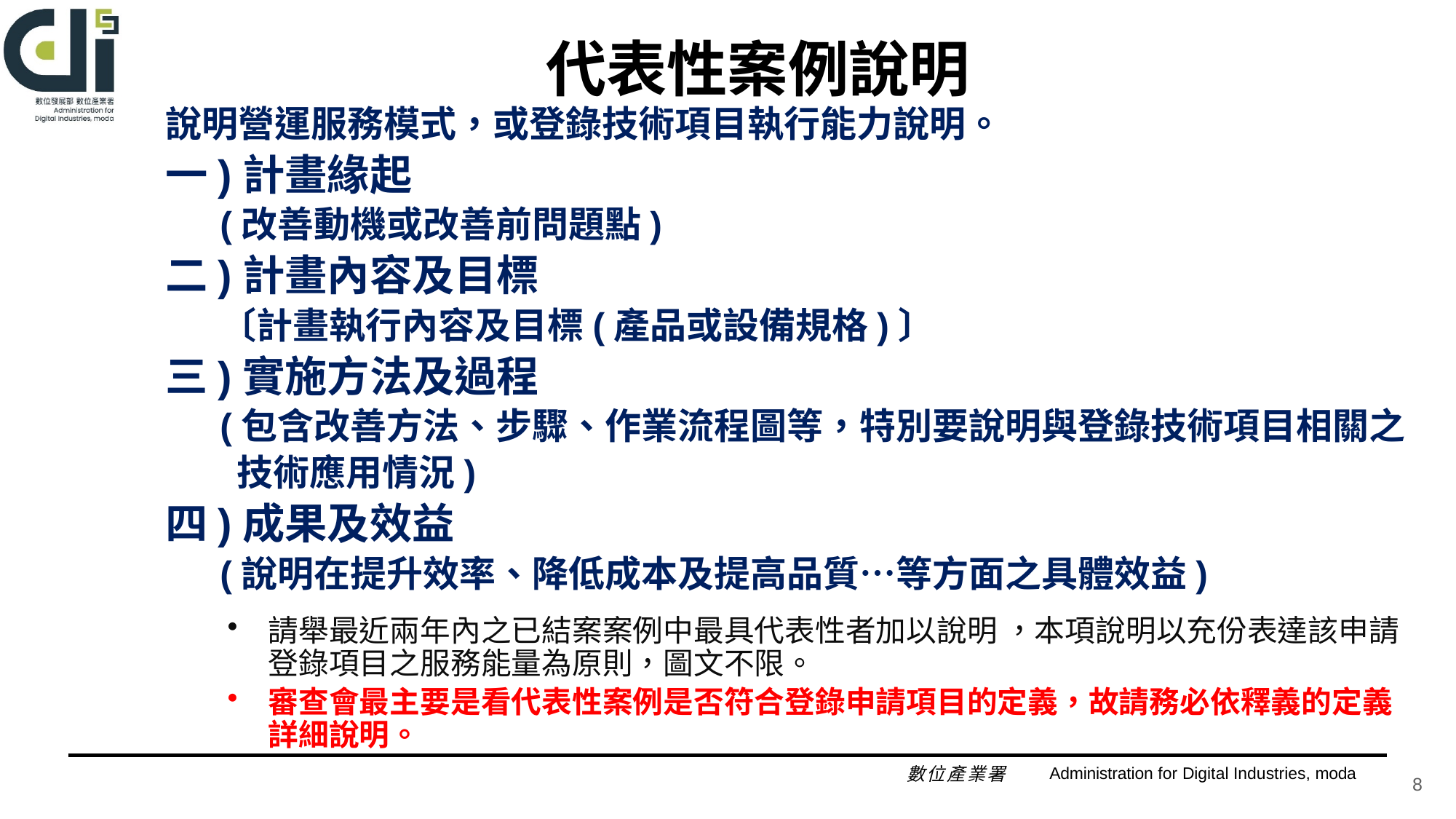

# 代表性案例說明
說明營運服務模式，或登錄技術項目執行能力說明。
一)計畫緣起
(改善動機或改善前問題點)
二)計畫內容及目標
〔計畫執行內容及目標(產品或設備規格)〕
三)實施方法及過程
(包含改善方法、步驟、作業流程圖等，特別要說明與登錄技術項目相關之
 技術應用情況)
四)成果及效益
(說明在提升效率、降低成本及提高品質…等方面之具體效益)
請舉最近兩年內之已結案案例中最具代表性者加以說明 ，本項說明以充份表達該申請登錄項目之服務能量為原則，圖文不限。
審查會最主要是看代表性案例是否符合登錄申請項目的定義，故請務必依釋義的定義詳細說明。
Administration for Digital Industries, moda
8